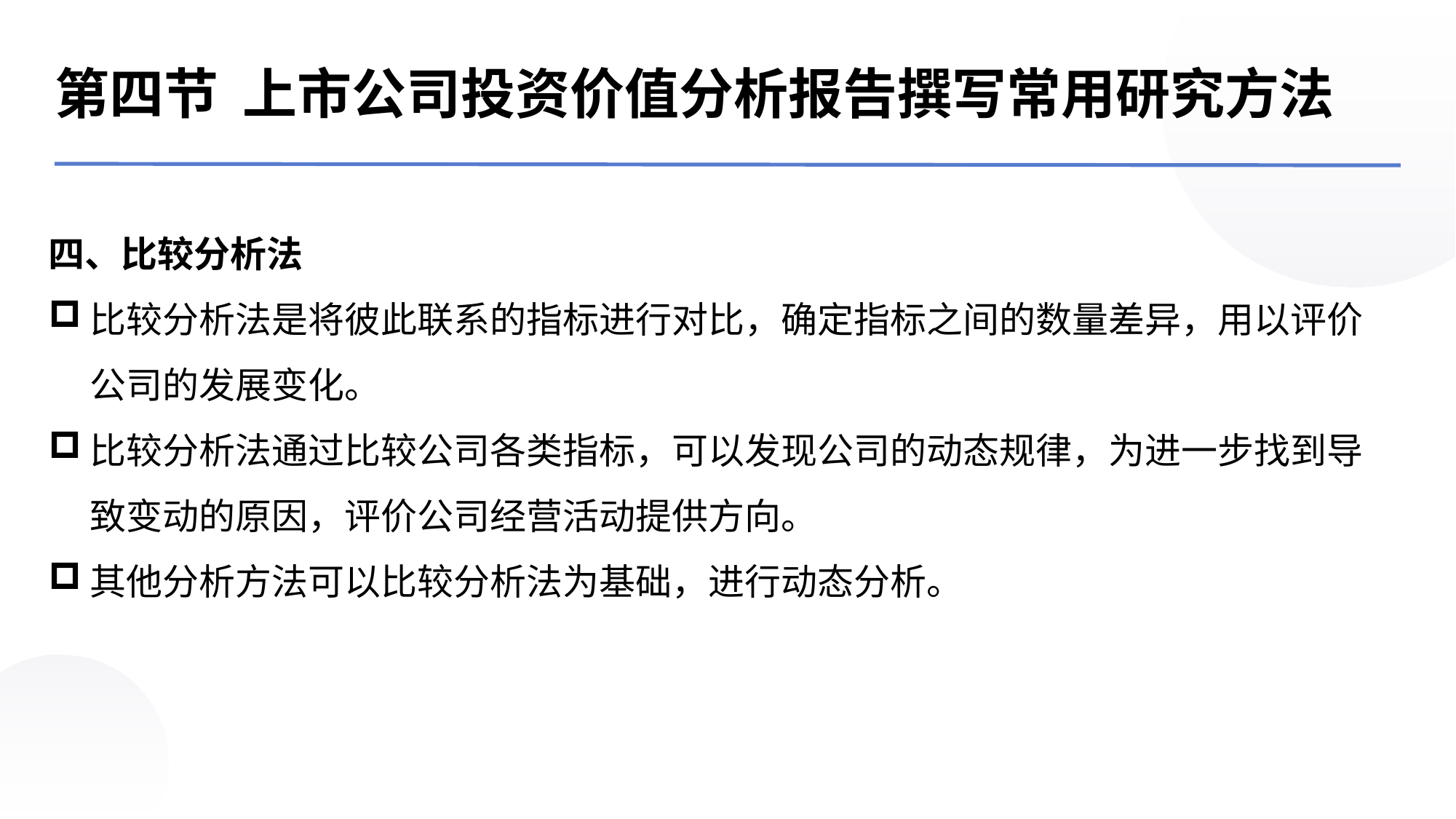

第四节  上市公司投资价值分析报告撰写常用研究方法
四、比较分析法
比较分析法是将彼此联系的指标进行对比，确定指标之间的数量差异，用以评价公司的发展变化。
比较分析法通过比较公司各类指标，可以发现公司的动态规律，为进一步找到导致变动的原因，评价公司经营活动提供方向。
其他分析方法可以比较分析法为基础，进行动态分析。

21